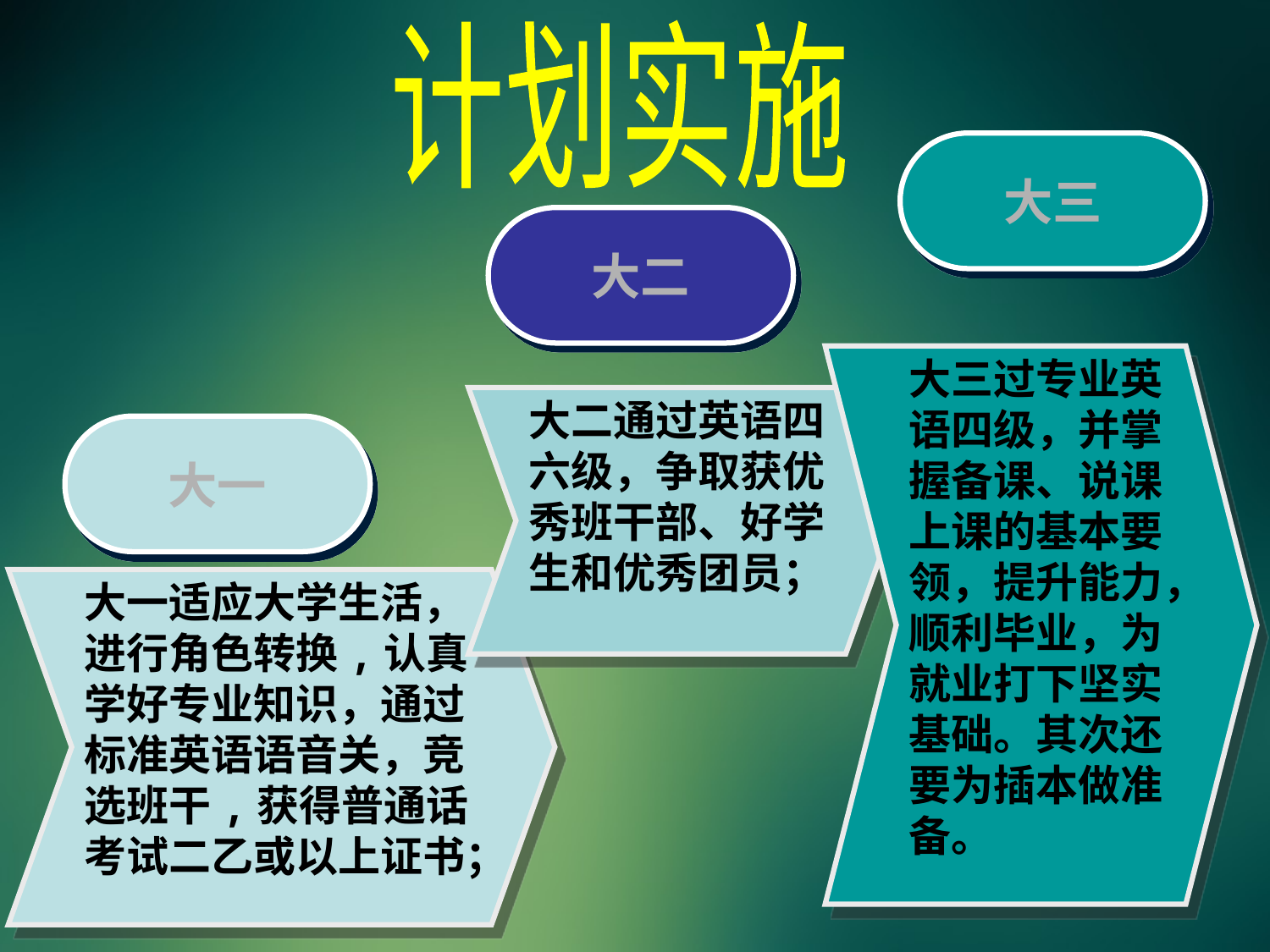

计划实施
大三
大二
大三过专业英语四级，并掌握备课、说课上课的基本要领，提升能力，顺利毕业，为就业打下坚实基础。其次还要为插本做准备。

大二通过英语四六级，争取获优秀班干部、好学生和优秀团员；

大一
大一适应大学生活，进行角色转换,认真学好专业知识，通过标准英语语音关，竞选班干,获得普通话考试二乙或以上证书；